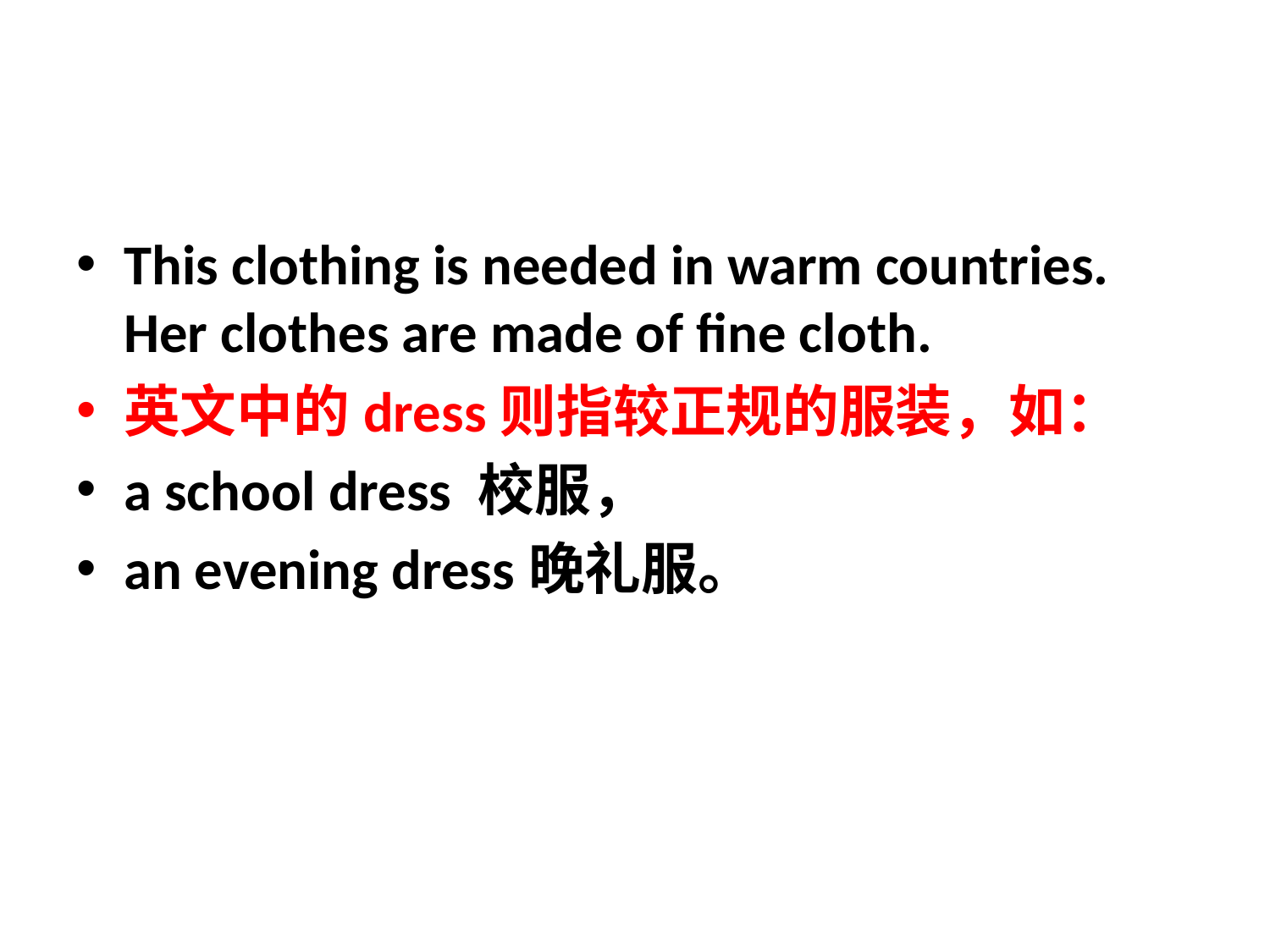

This clothing is needed in warm countries. Her clothes are made of fine cloth.
英文中的dress则指较正规的服装，如：
a school dress 校服，
an evening dress晚礼服。